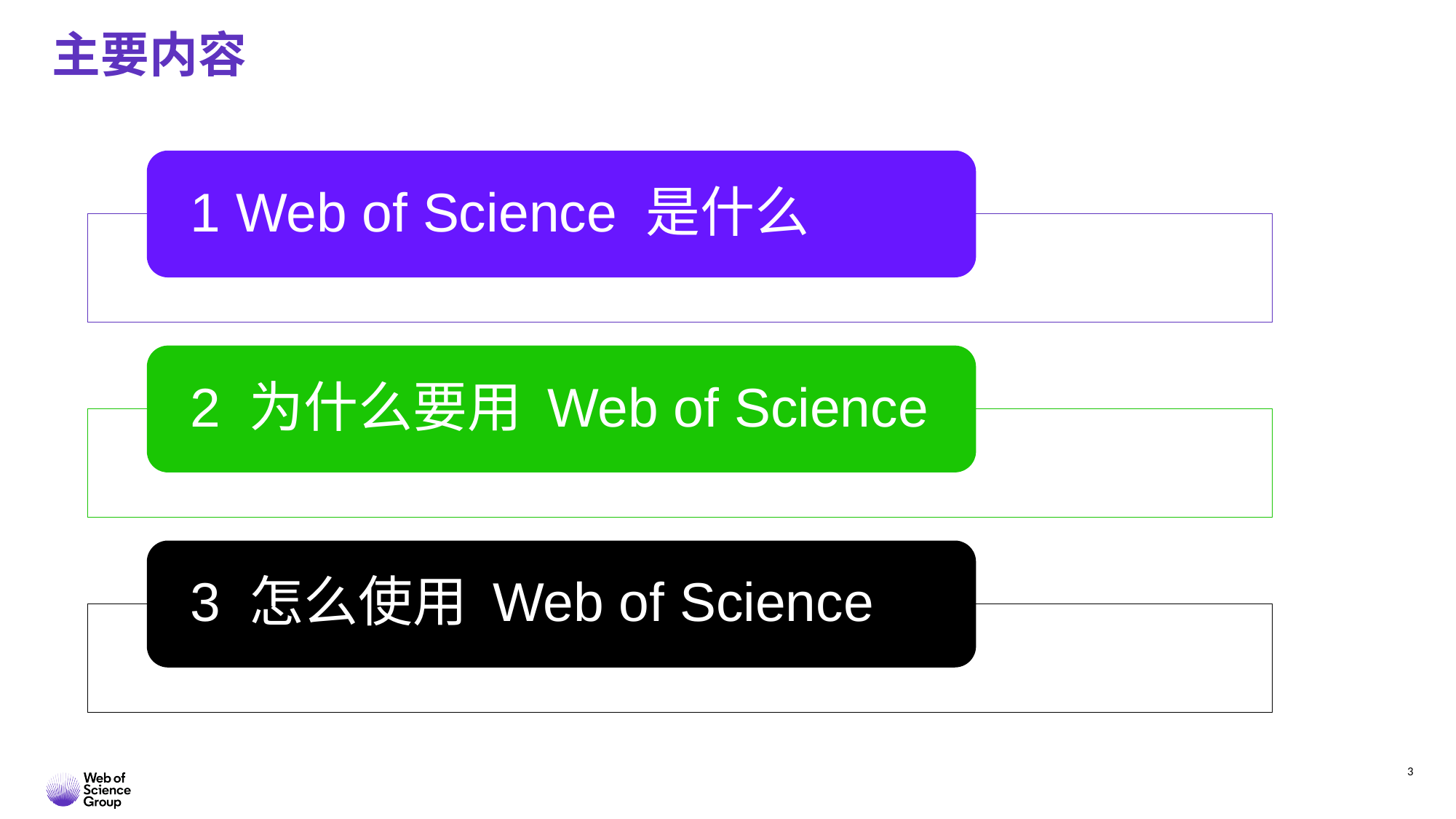

# 主要内容

1 Web of Science 是什么
2 为什么要用 Web of Science
3 怎么使用 Web of Science
3